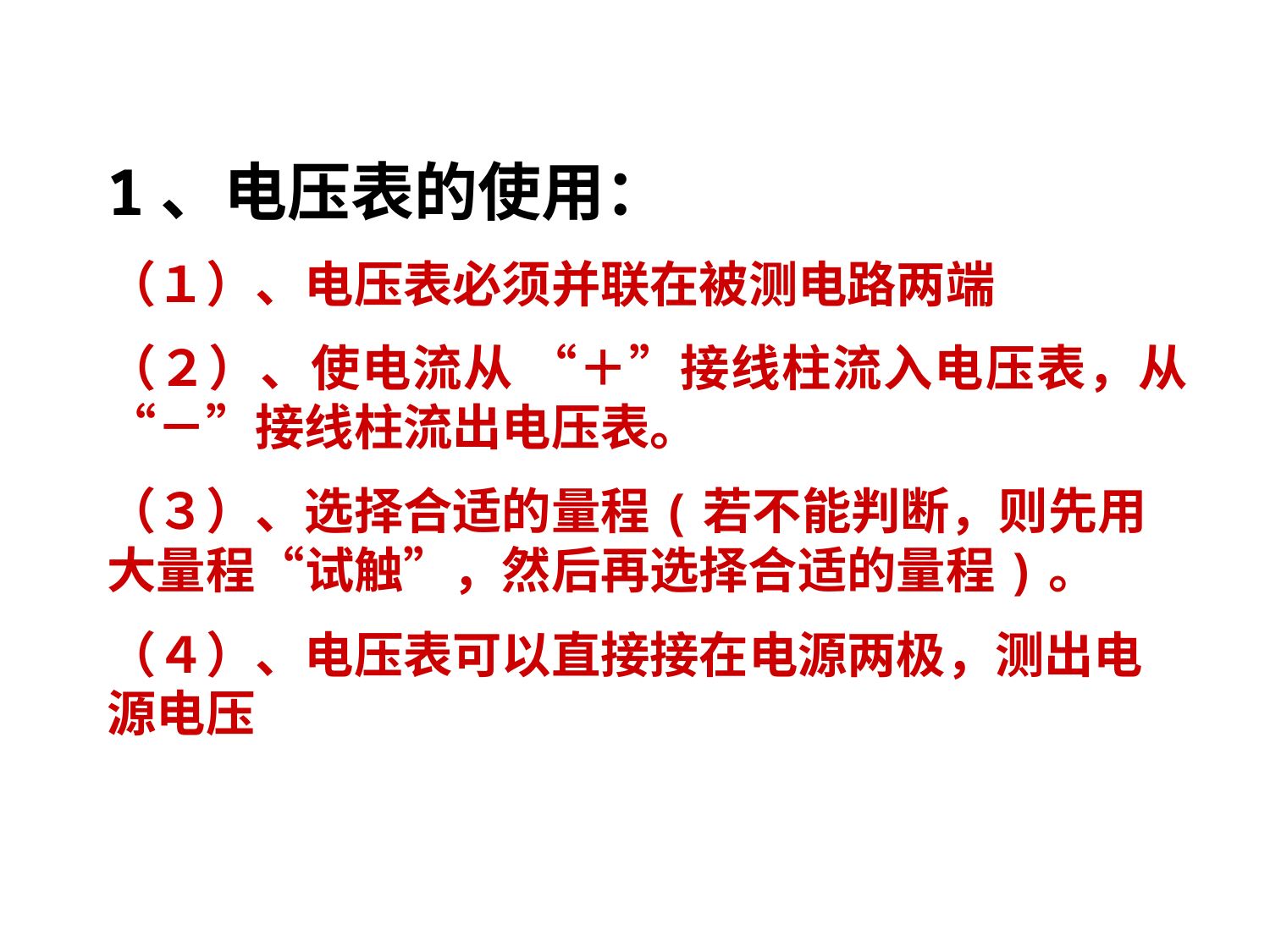

1、电压表的使用：
（１）、电压表必须并联在被测电路两端
（２）、使电流从 “＋”接线柱流入电压表，从“－”接线柱流出电压表。
（３）、选择合适的量程(若不能判断，则先用大量程“试触”，然后再选择合适的量程)。
（４）、电压表可以直接接在电源两极，测出电源电压